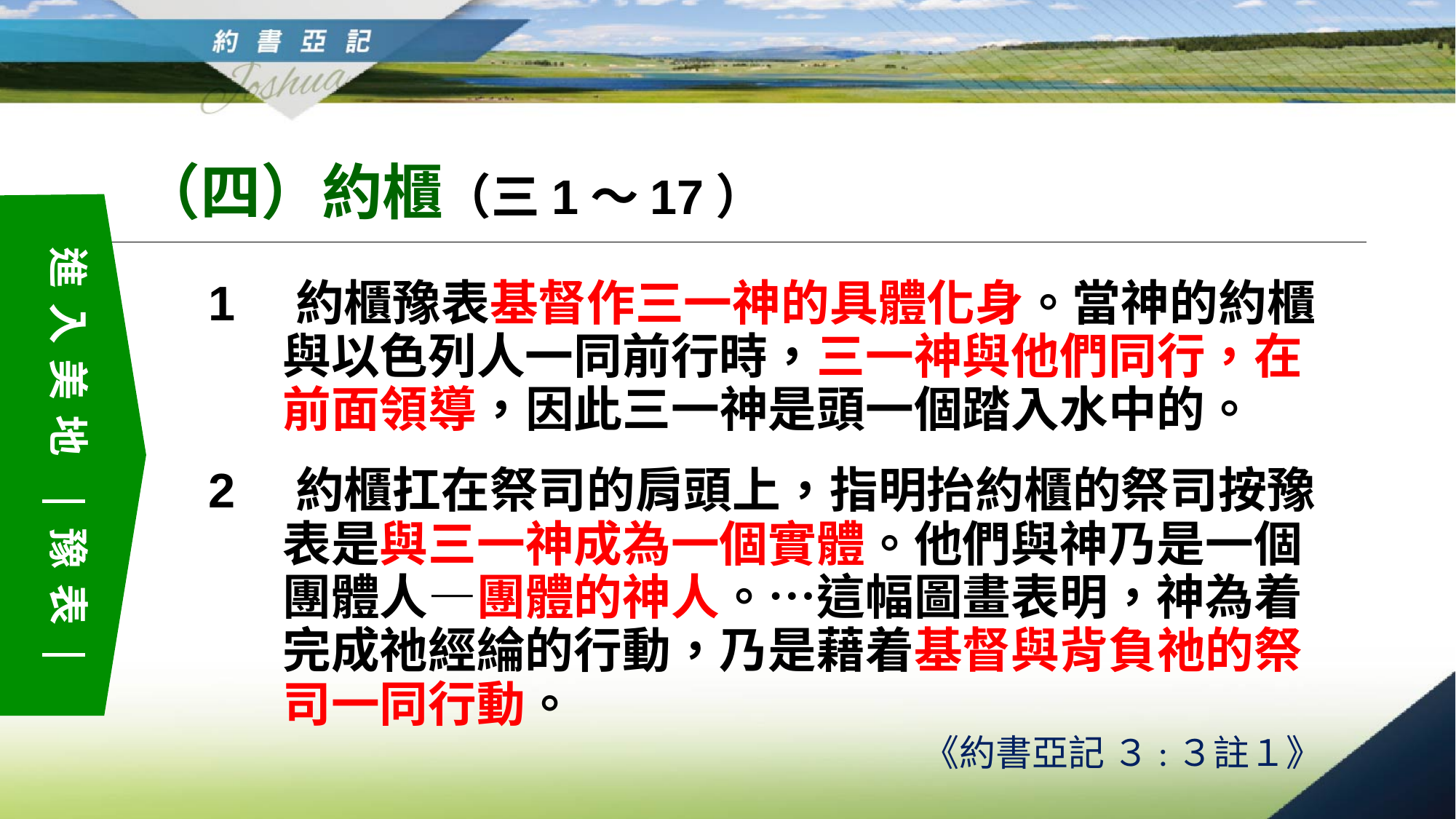

（四）約櫃（三1～17）

進入美地　豫表
1　約櫃豫表基督作三一神的具體化身。當神的約櫃與以色列人一同前行時，三一神與他們同行，在前面領導，因此三一神是頭一個踏入水中的。
2　約櫃扛在祭司的肩頭上，指明抬約櫃的祭司按豫表是與三一神成為一個實體。他們與神乃是一個團體人—團體的神人。…這幅圖畫表明，神為着完成祂經綸的行動，乃是藉着基督與背負祂的祭司一同行動。
《約書亞記 ３:３註１》